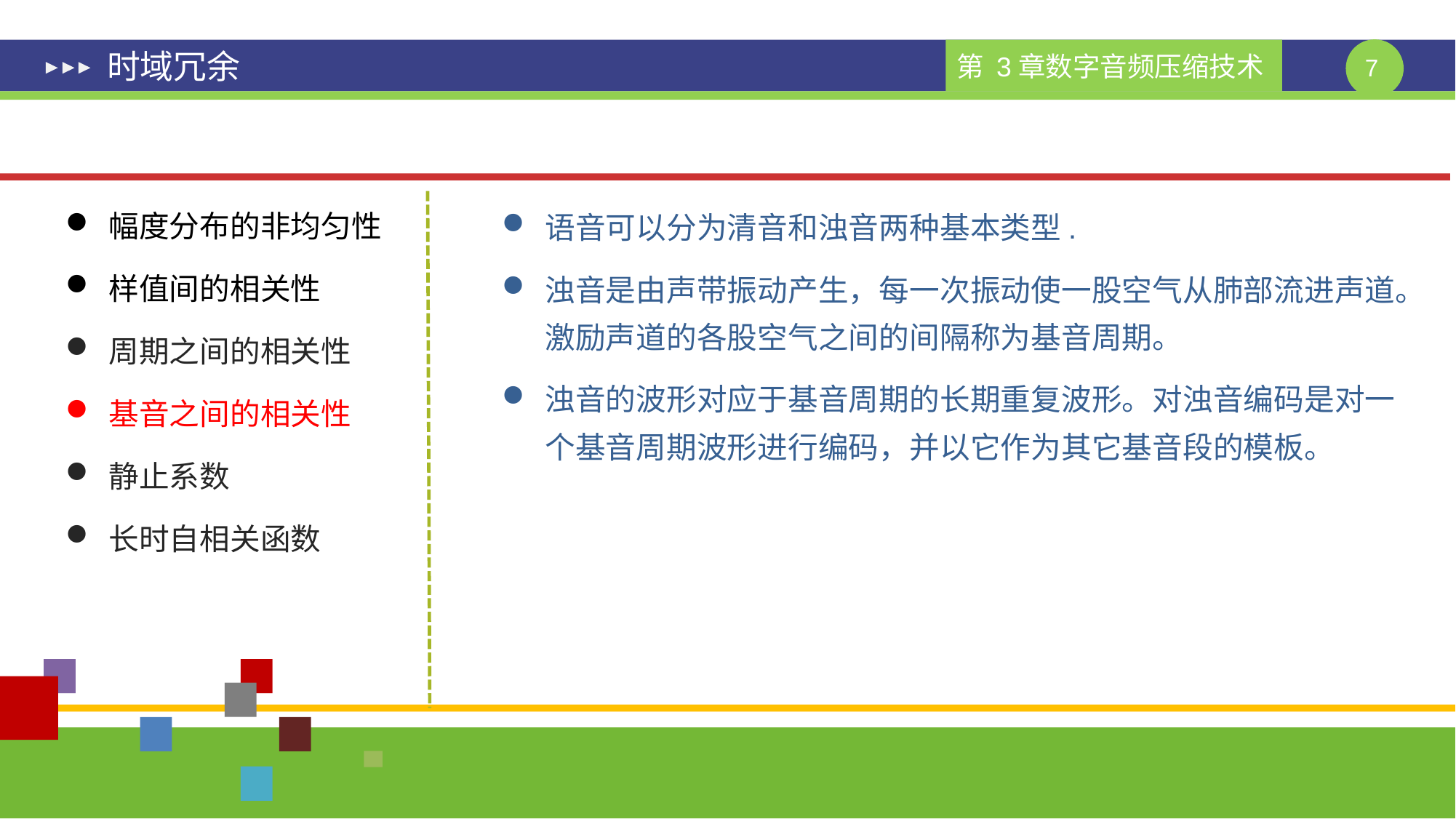

# 时域冗余

幅度分布的非均匀性
样值间的相关性
周期之间的相关性
基音之间的相关性
静止系数
长时自相关函数
语音可以分为清音和浊音两种基本类型.
浊音是由声带振动产生，每一次振动使一股空气从肺部流进声道。激励声道的各股空气之间的间隔称为基音周期。
浊音的波形对应于基音周期的长期重复波形。对浊音编码是对一个基音周期波形进行编码，并以它作为其它基音段的模板。